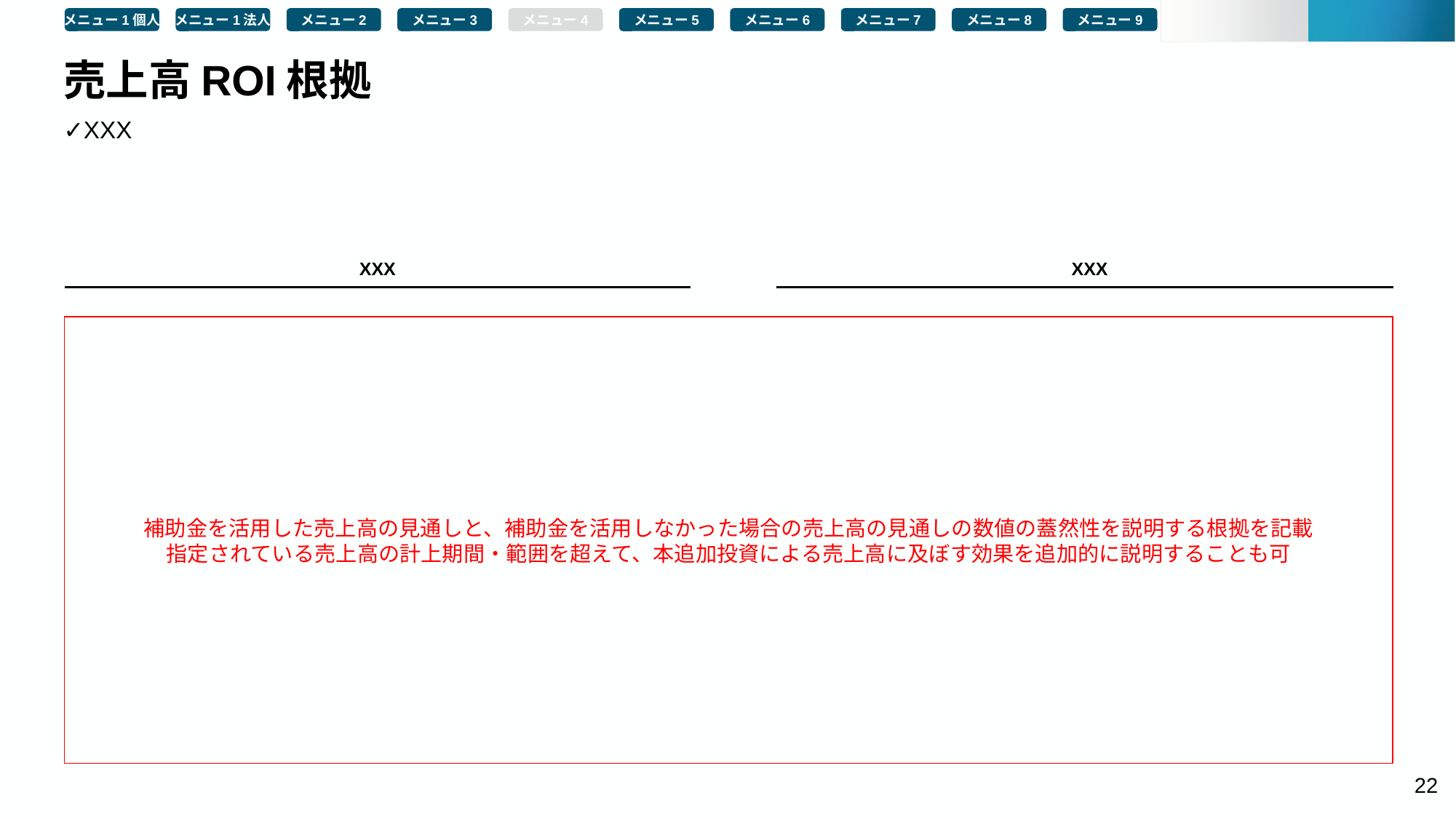

メニュー1個人
メニュー1法人
メニュー2
メニュー3
メニュー4
メニュー5
メニュー6
メニュー7
メニュー8
メニュー9
# 売上高ROI根拠
✓XXX
XXX
XXX
補助金を活用した売上高の見通しと、補助金を活用しなかった場合の売上高の見通しの数値の蓋然性を説明する根拠を記載
指定されている売上高の計上期間・範囲を超えて、本追加投資による売上高に及ぼす効果を追加的に説明することも可
22